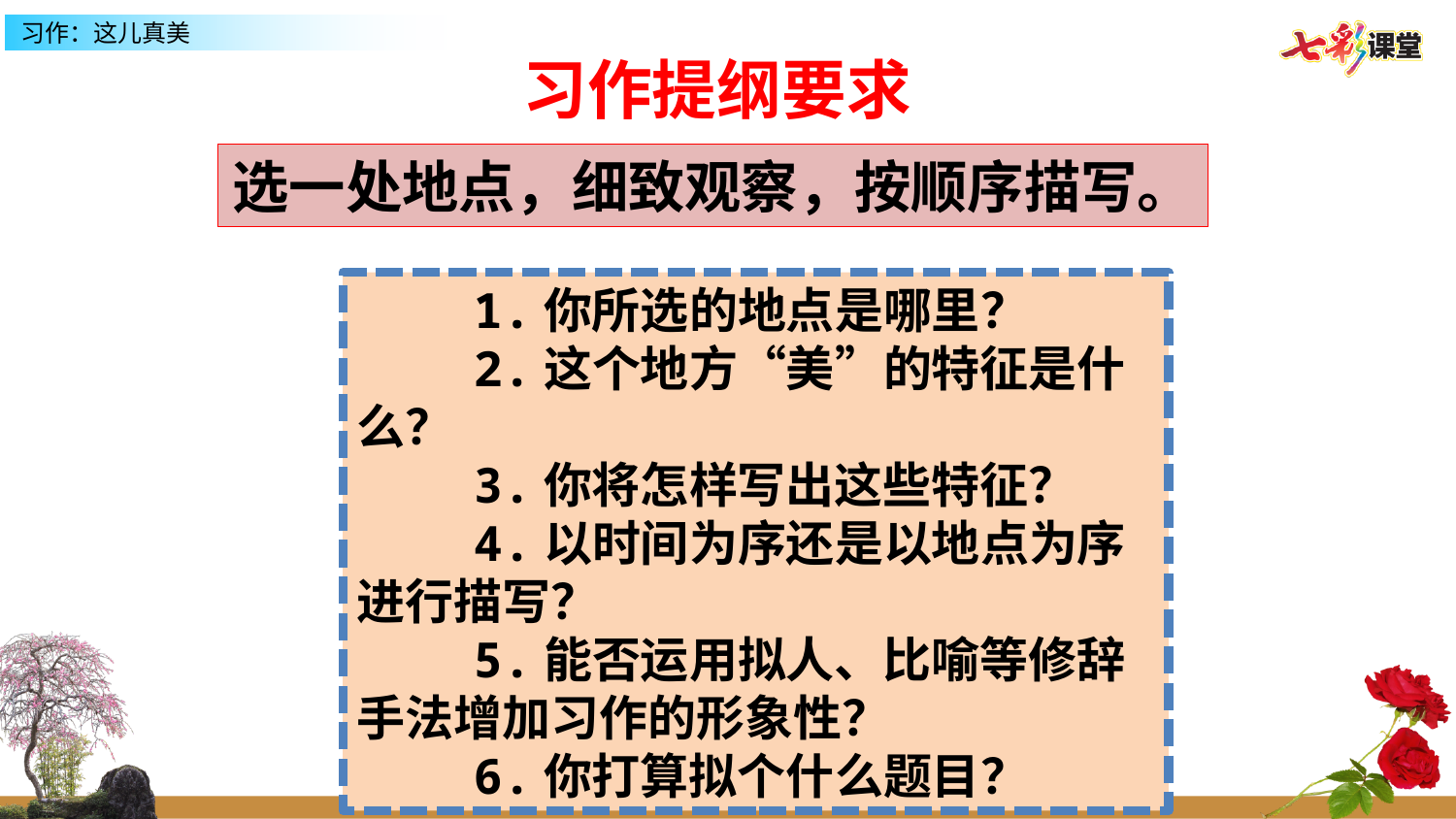

习作提纲要求
选一处地点，细致观察，按顺序描写。
    1.你所选的地点是哪里？
    2.这个地方“美”的特征是什么？
    3.你将怎样写出这些特征？
    4.以时间为序还是以地点为序进行描写？
    5.能否运用拟人、比喻等修辞手法增加习作的形象性？
    6.你打算拟个什么题目？